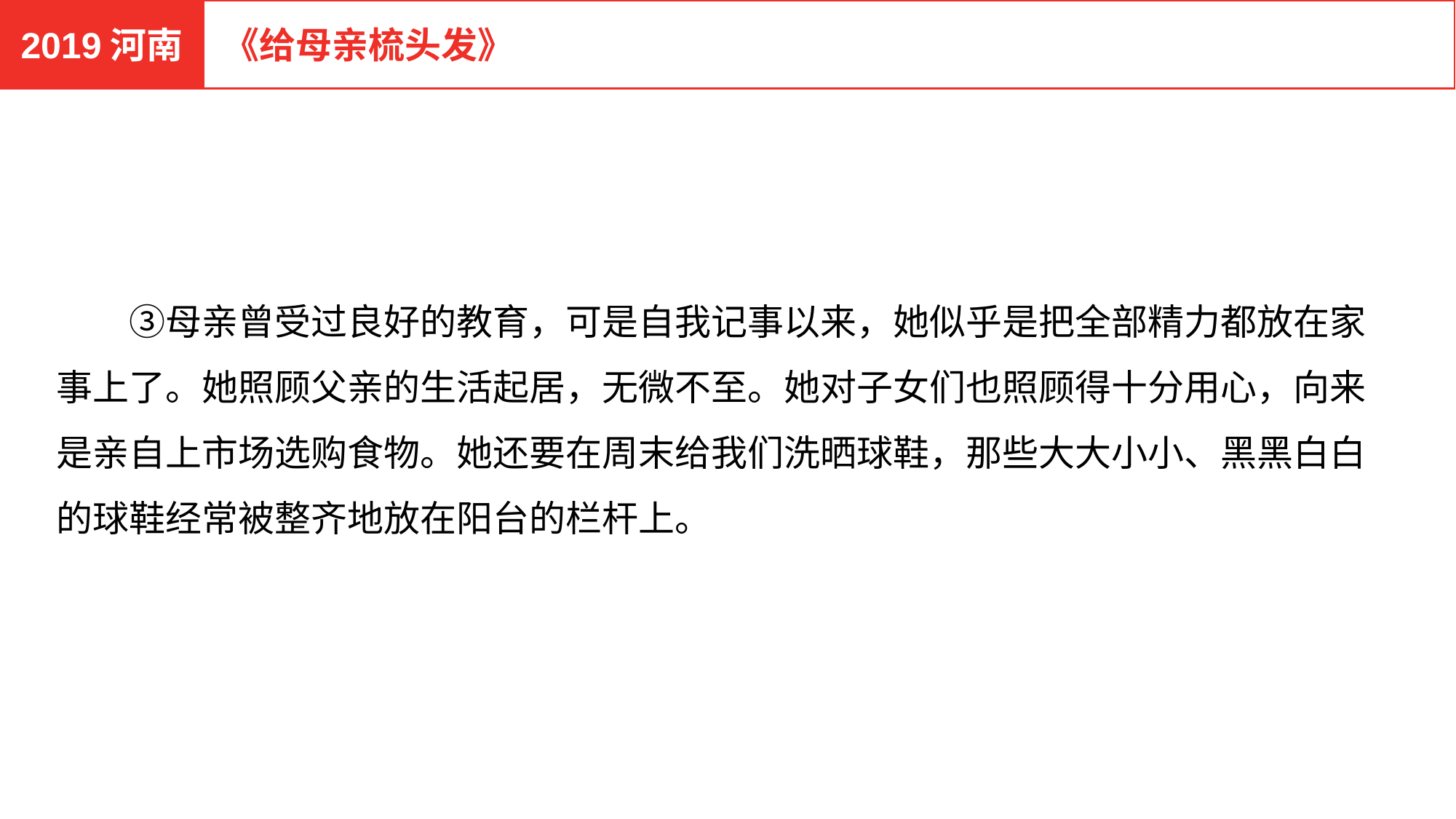

2019河南
《给母亲梳头发》
　　③母亲曾受过良好的教育，可是自我记事以来，她似乎是把全部精力都放在家事上了。她照顾父亲的生活起居，无微不至。她对子女们也照顾得十分用心，向来是亲自上市场选购食物。她还要在周末给我们洗晒球鞋，那些大大小小、黑黑白白的球鞋经常被整齐地放在阳台的栏杆上。